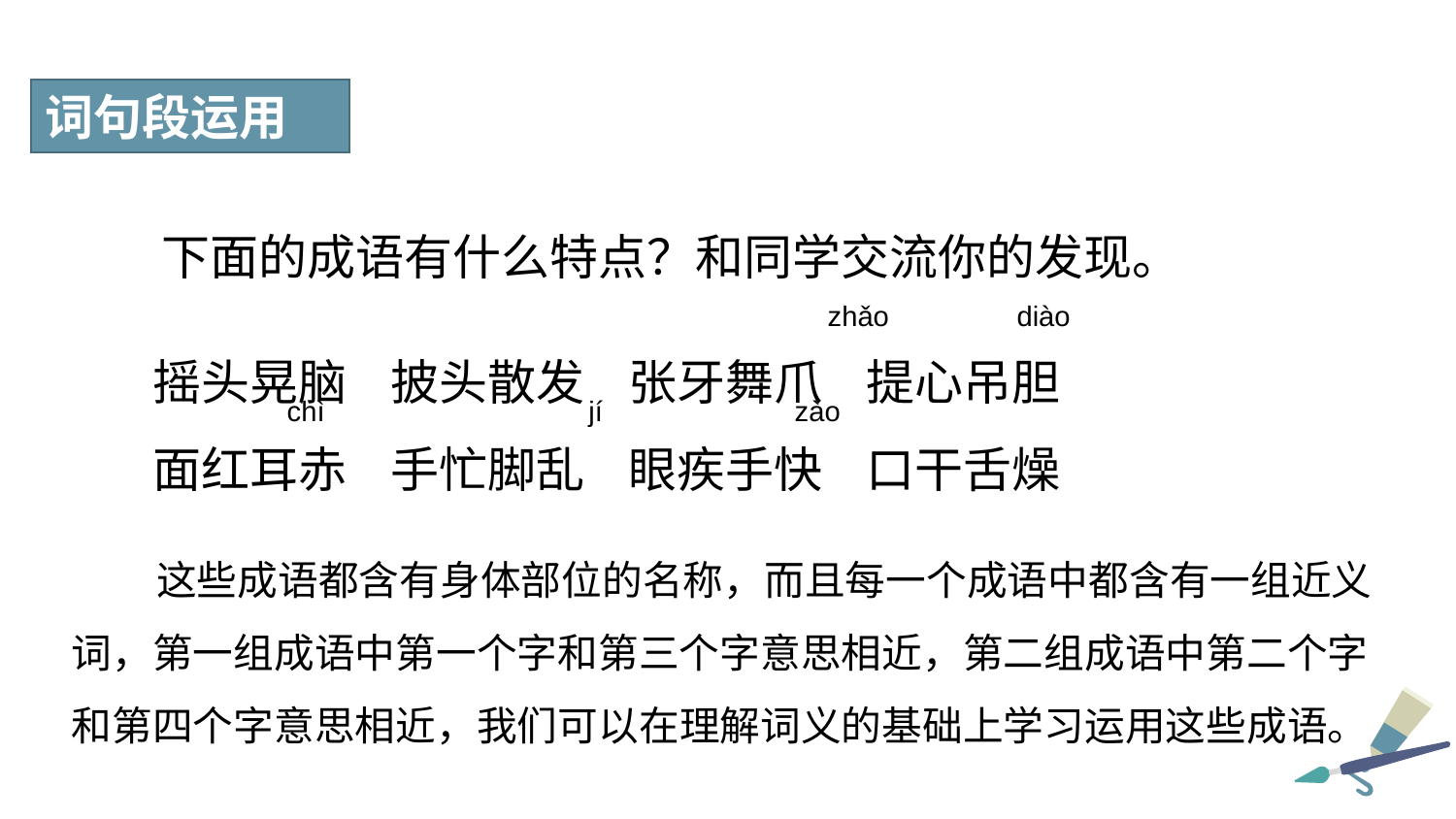

词句段运用
下面的成语有什么特点？和同学交流你的发现。
zhǎo                diào
摇头晃脑    披头散发    张牙舞爪    提心吊胆
面红耳赤    手忙脚乱    眼疾手快    口干舌燥
 chì                                 jí                        zào
这些成语都含有身体部位的名称，而且每一个成语中都含有一组近义词，第一组成语中第一个字和第三个字意思相近，第二组成语中第二个字和第四个字意思相近，我们可以在理解词义的基础上学习运用这些成语。